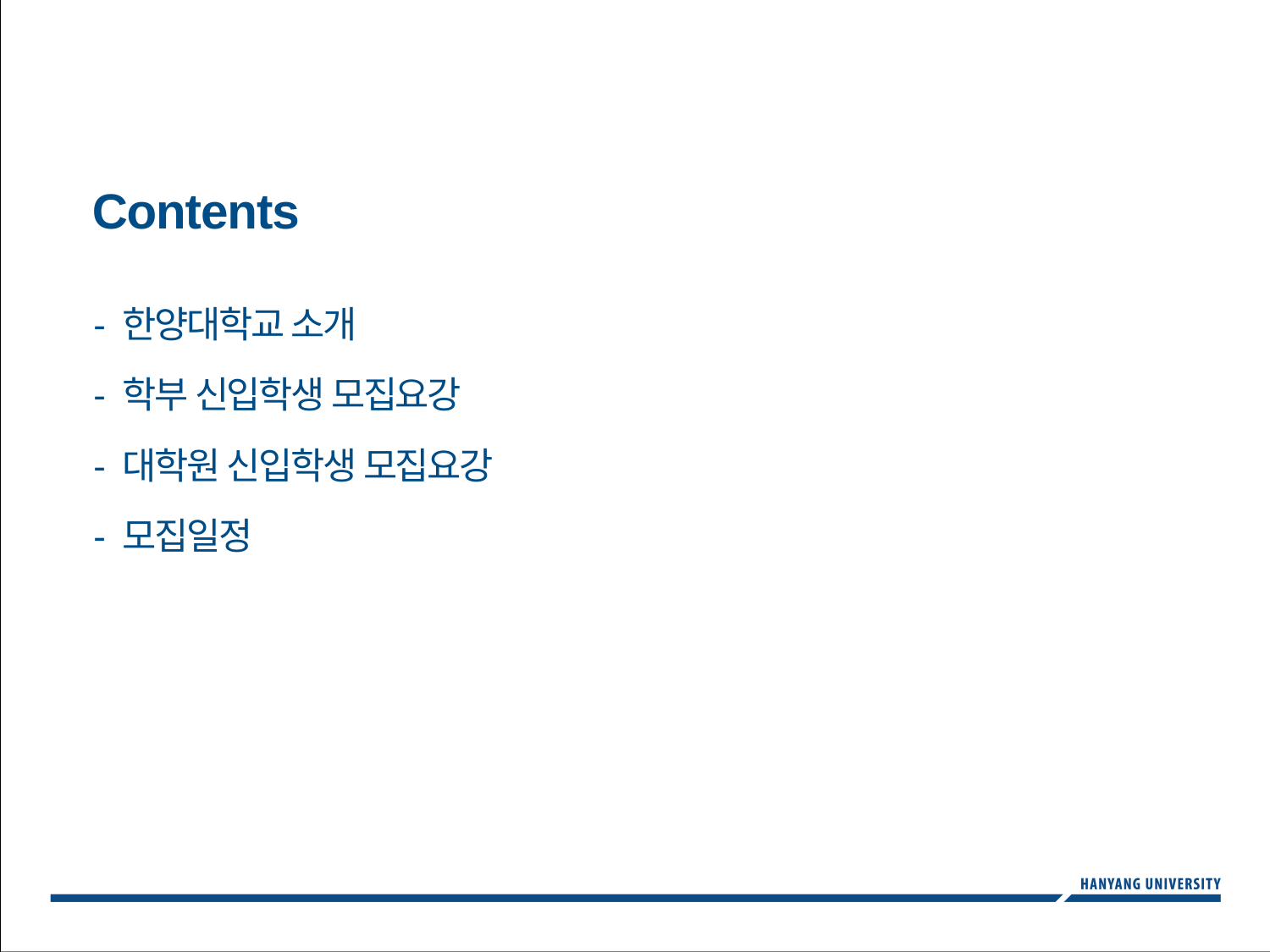

Contents
- 한양대학교 소개
- 학부 신입학생 모집요강
- 대학원 신입학생 모집요강
- 모집일정